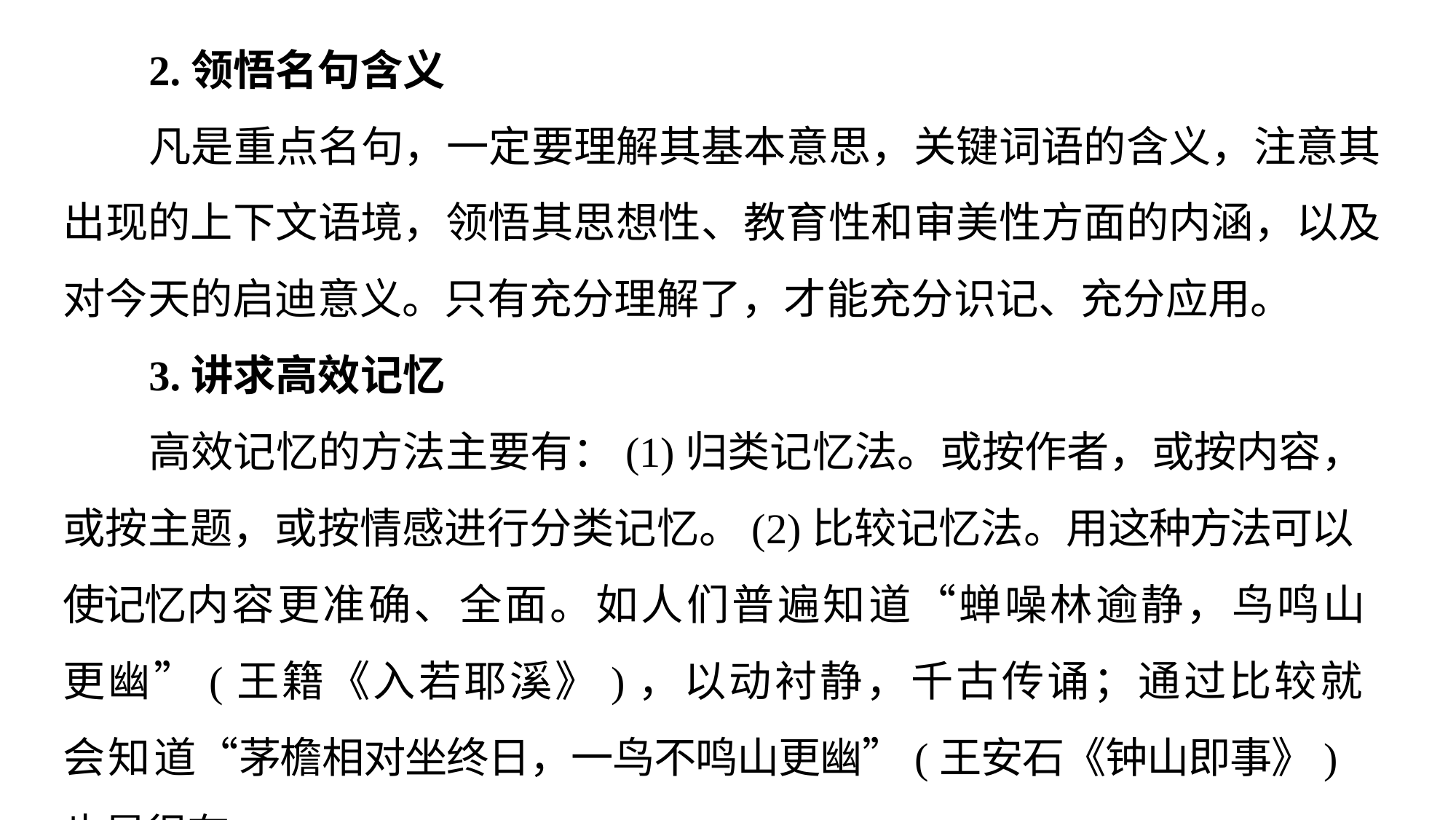

2.领悟名句含义
凡是重点名句，一定要理解其基本意思，关键词语的含义，注意其出现的上下文语境，领悟其思想性、教育性和审美性方面的内涵，以及对今天的启迪意义。只有充分理解了，才能充分识记、充分应用。
3.讲求高效记忆
高效记忆的方法主要有：(1)归类记忆法。或按作者，或按内容，或按主题，或按情感进行分类记忆。(2)比较记忆法。用这种方法可以使记忆内容更准确、全面。如人们普遍知道“蝉噪林逾静，鸟鸣山更幽”(王籍《入若耶溪》)，以动衬静，千古传诵；通过比较就会知道“茅檐相对坐终日，一鸟不鸣山更幽”(王安石《钟山即事》)也是很有